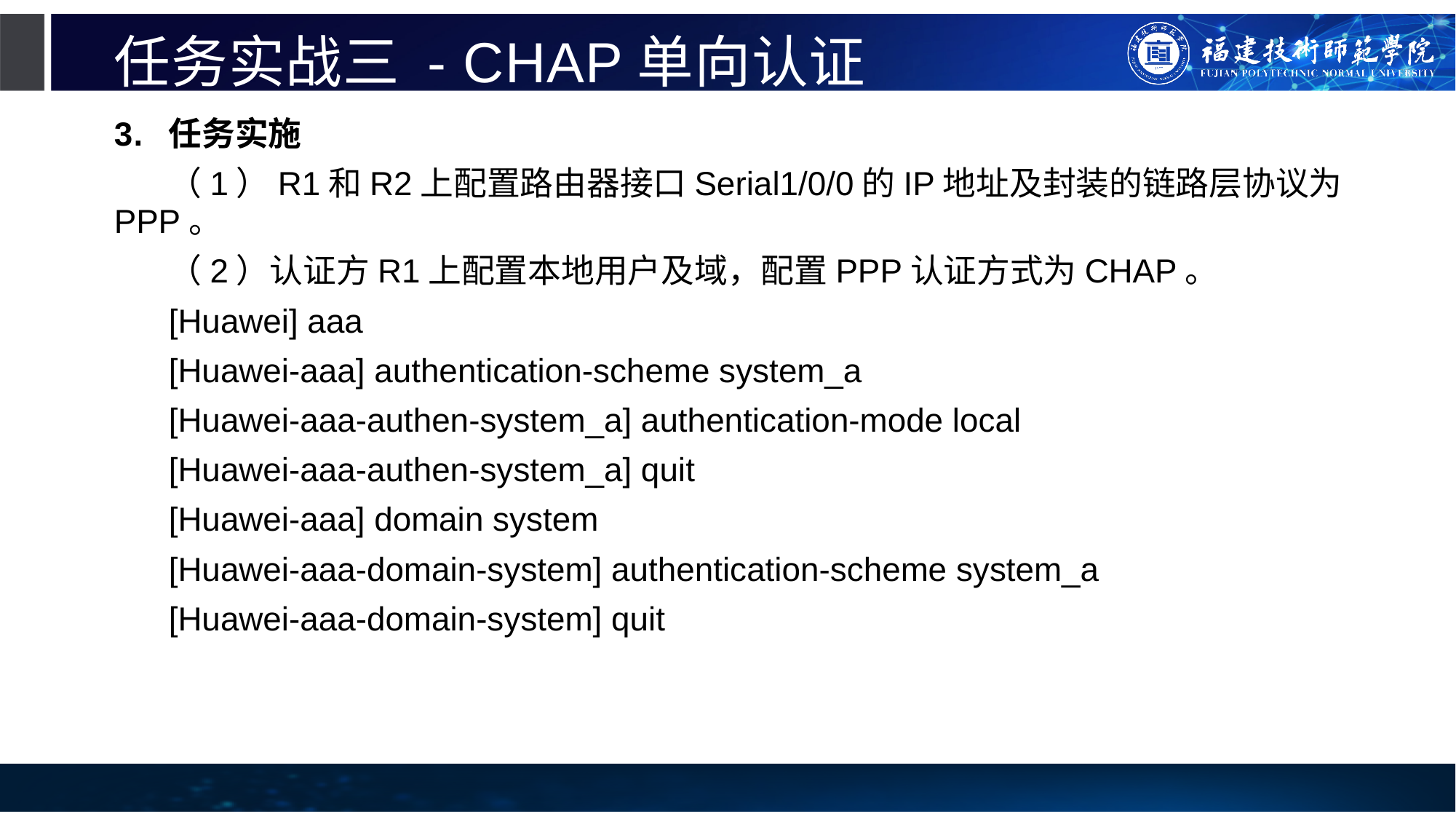

# 任务实战三 - CHAP单向认证
任务实施
（1）R1和R2上配置路由器接口Serial1/0/0的IP地址及封装的链路层协议为PPP。
（2）认证方R1上配置本地用户及域，配置PPP认证方式为CHAP。
[Huawei] aaa
[Huawei-aaa] authentication-scheme system_a
[Huawei-aaa-authen-system_a] authentication-mode local
[Huawei-aaa-authen-system_a] quit
[Huawei-aaa] domain system
[Huawei-aaa-domain-system] authentication-scheme system_a
[Huawei-aaa-domain-system] quit